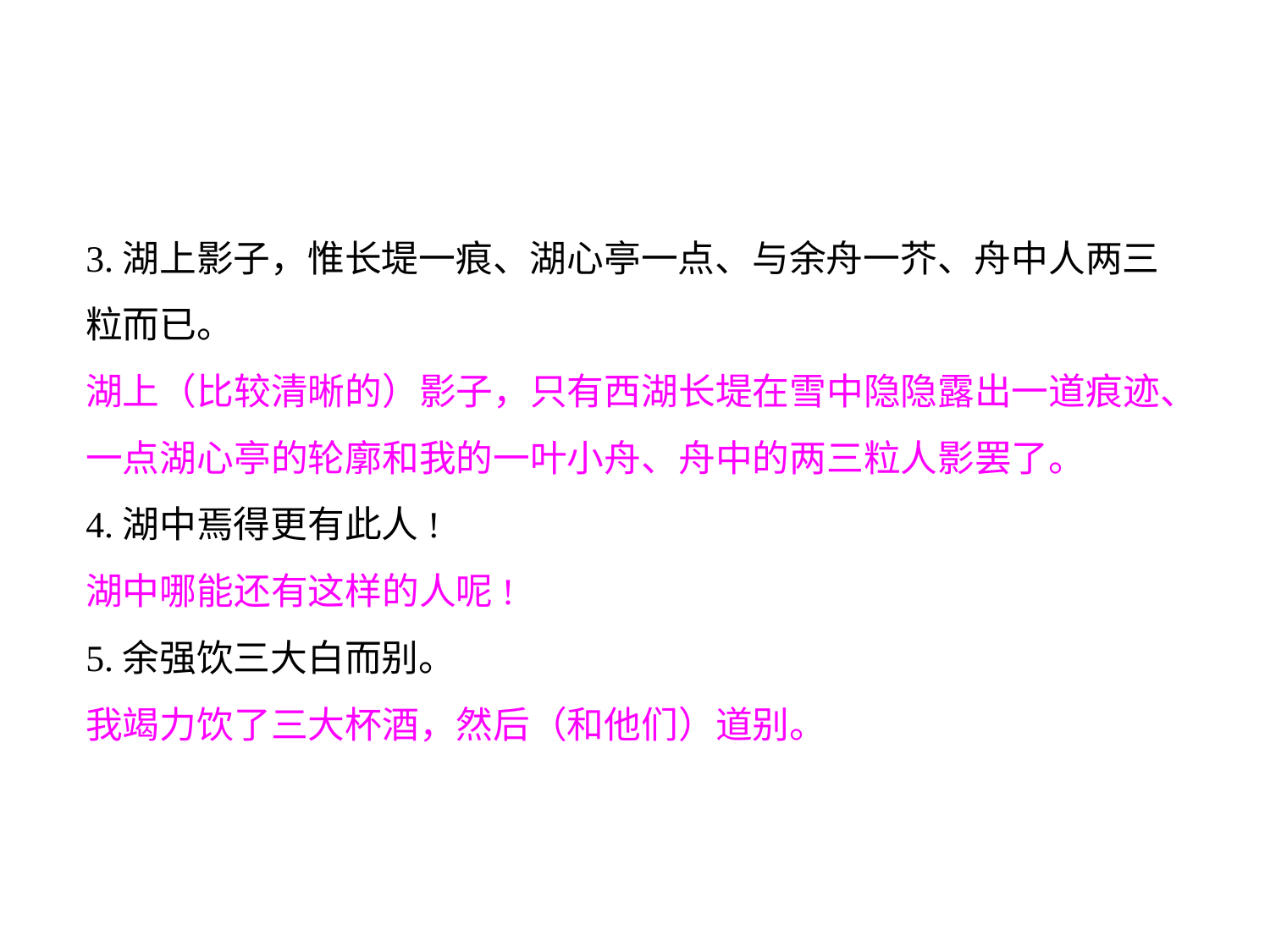

3.湖上影子，惟长堤一痕、湖心亭一点、与余舟一芥、舟中人两三粒而已。
湖上（比较清晰的）影子，只有西湖长堤在雪中隐隐露出一道痕迹、一点湖心亭的轮廓和我的一叶小舟、舟中的两三粒人影罢了。
4.湖中焉得更有此人!
湖中哪能还有这样的人呢!
5.余强饮三大白而别。
我竭力饮了三大杯酒，然后（和他们）道别。